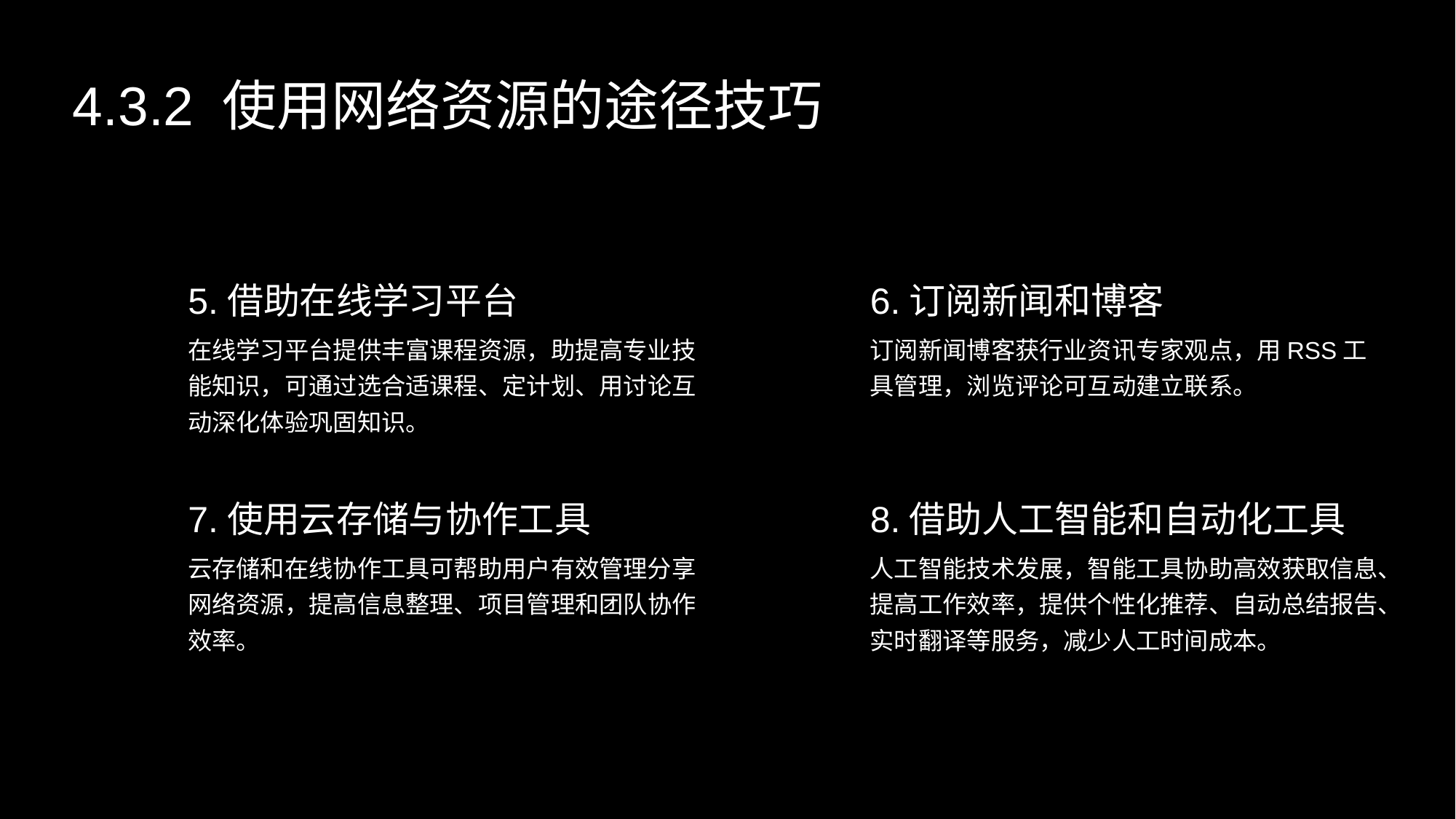

4.3.2 使用网络资源的途径技巧
5.借助在线学习平台
6.订阅新闻和博客
在线学习平台提供丰富课程资源，助提高专业技能知识，可通过选合适课程、定计划、用讨论互动深化体验巩固知识。
订阅新闻博客获行业资讯专家观点，用RSS工具管理，浏览评论可互动建立联系。
7.使用云存储与协作工具
8.借助人工智能和自动化工具
云存储和在线协作工具可帮助用户有效管理分享网络资源，提高信息整理、项目管理和团队协作效率。
人工智能技术发展，智能工具协助高效获取信息、提高工作效率，提供个性化推荐、自动总结报告、实时翻译等服务，减少人工时间成本。